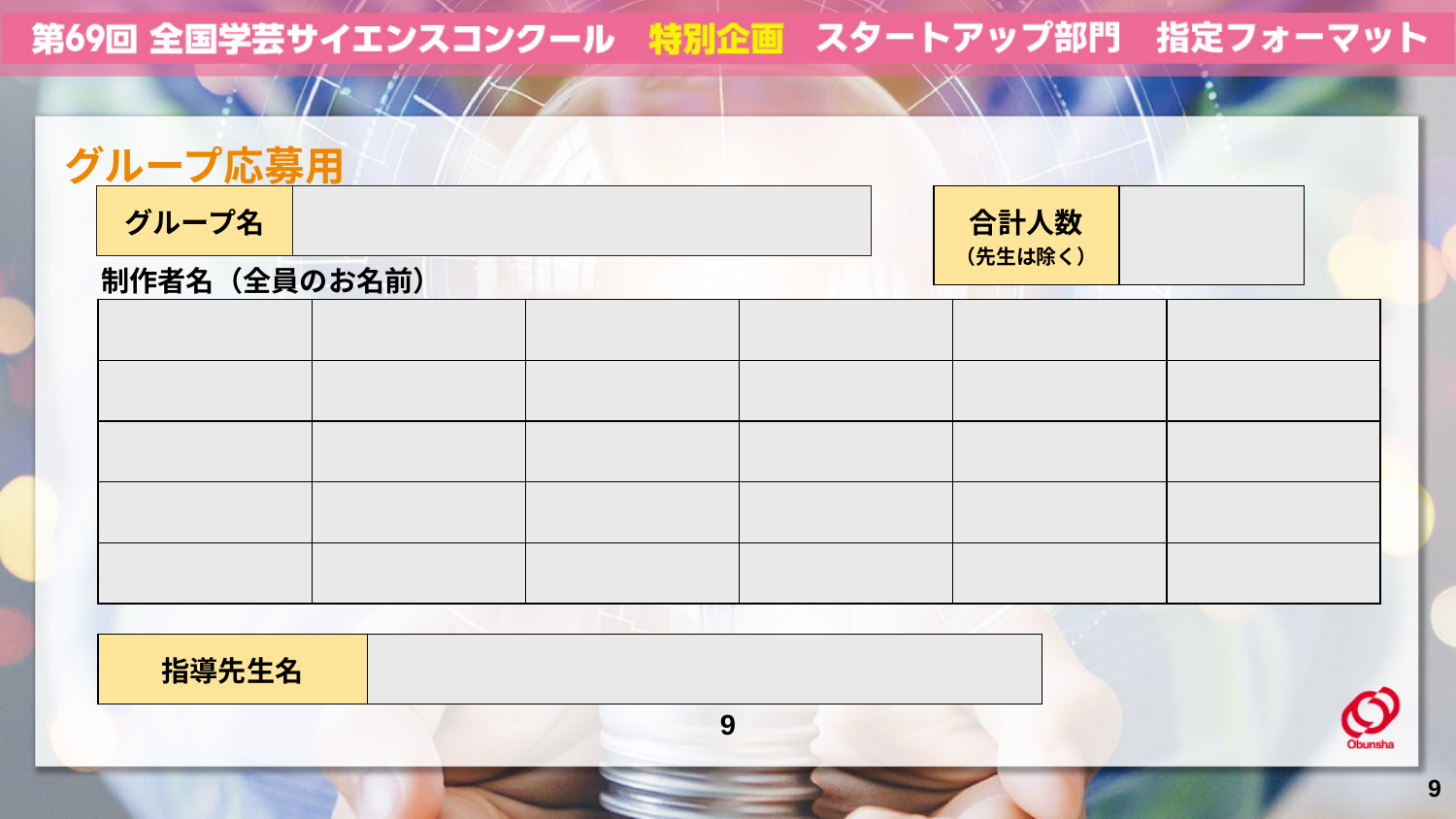

グループ応募用
| グループ名 |  |
| --- | --- |
| 合計人数 （先生は除く） |  |
| --- | --- |
制作者名（全員のお名前）
|  |  |  |  |  |  |
| --- | --- | --- | --- | --- | --- |
|  |  |  |  |  |  |
|  |  |  |  |  |  |
|  |  |  |  |  |  |
|  |  |  |  |  |  |
| 指導先生名 |  |
| --- | --- |
9